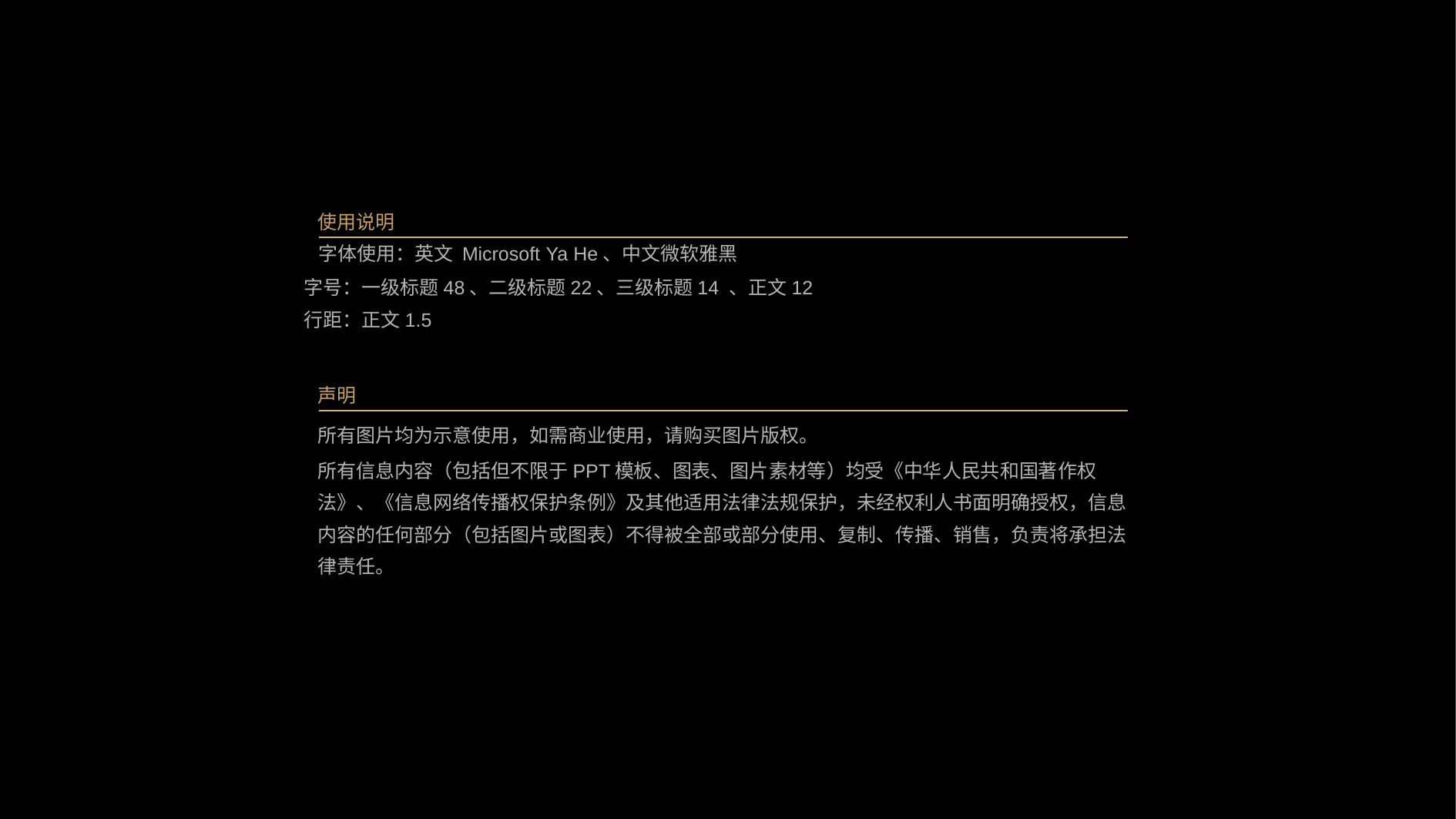

使用说明

字体使用：英文 Microsoft Ya He、中文微软雅黑
字号：一级标题48、二级标题22、三级标题14 、正文12
行距：正文1.5
声明

所有图片均为示意使用，如需商业使用，请购买图片版权。
所有信息内容（包括但不限于PPT模板、图表、图片素材等）均受《中华人民共和国著作权
法》、《信息网络传播权保护条例》及其他适用法律法规保护，未经权利人书面明确授权，信息
内容的任何部分（包括图片或图表）不得被全部或部分使用、复制、传播、销售，负责将承担法
律责任。